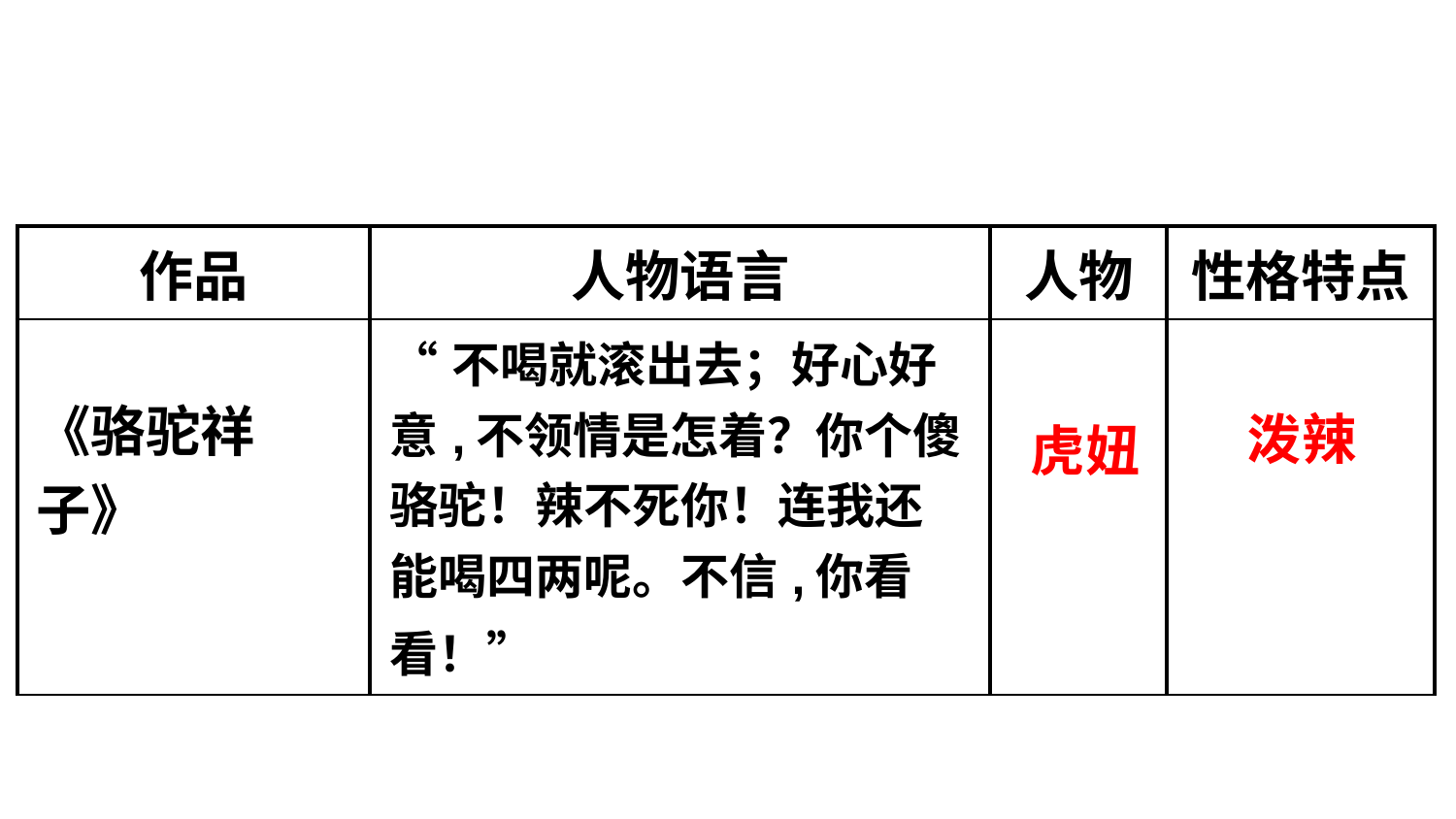

| 作品 | 人物语言 | 人物 | 性格特点 |
| --- | --- | --- | --- |
| 《骆驼祥子》 | “不喝就滚出去；好心好意,不领情是怎着？你个傻骆驼！辣不死你！连我还能喝四两呢。不信,你看看！” |  |  |
泼辣
虎妞